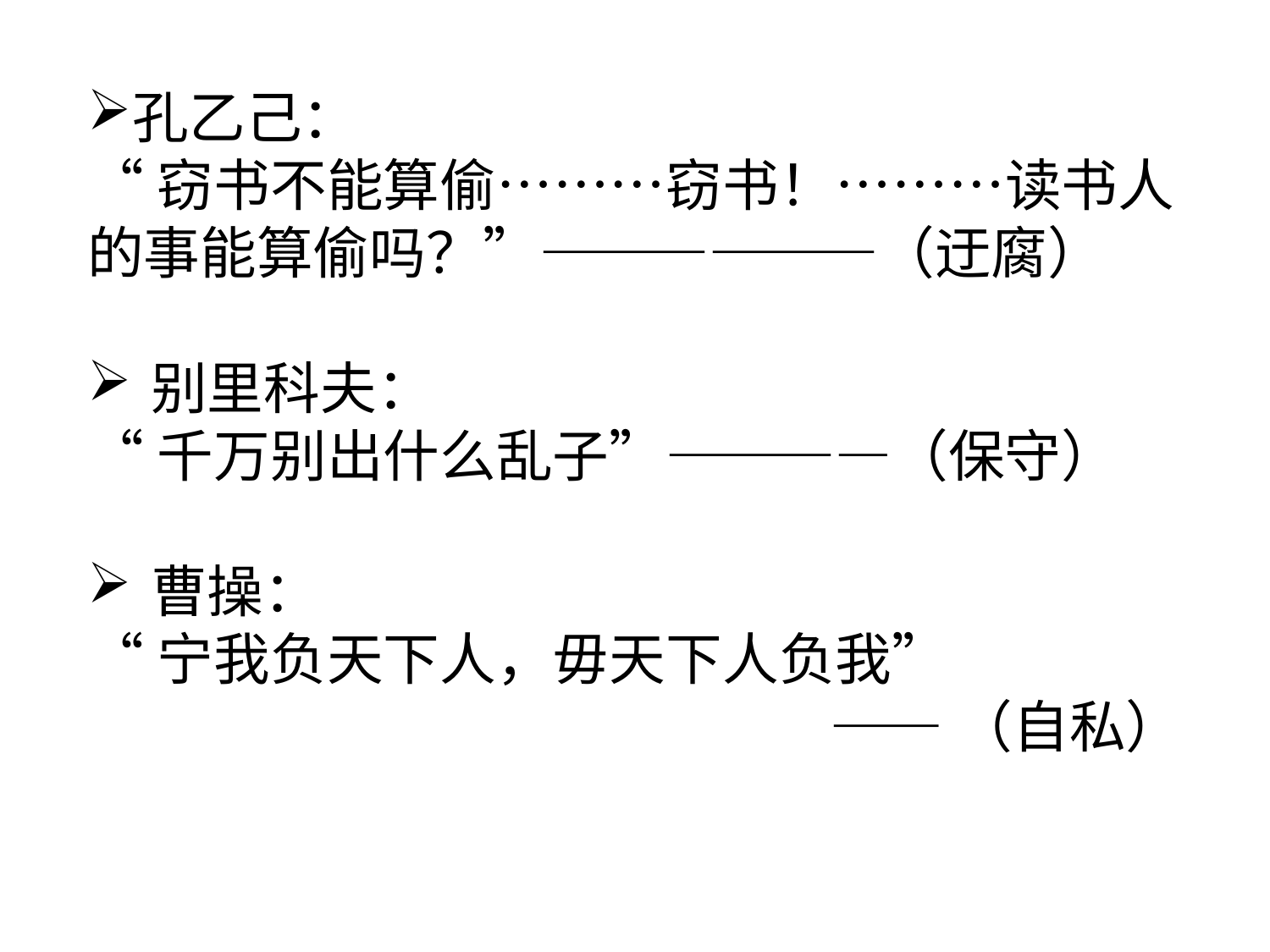

孔乙己：
“窃书不能算偷………窃书！………读书人的事能算偷吗？”——————（迂腐）

别里科夫：
“千万别出什么乱子”————（保守）

曹操：
“宁我负天下人，毋天下人负我”
——（自私）